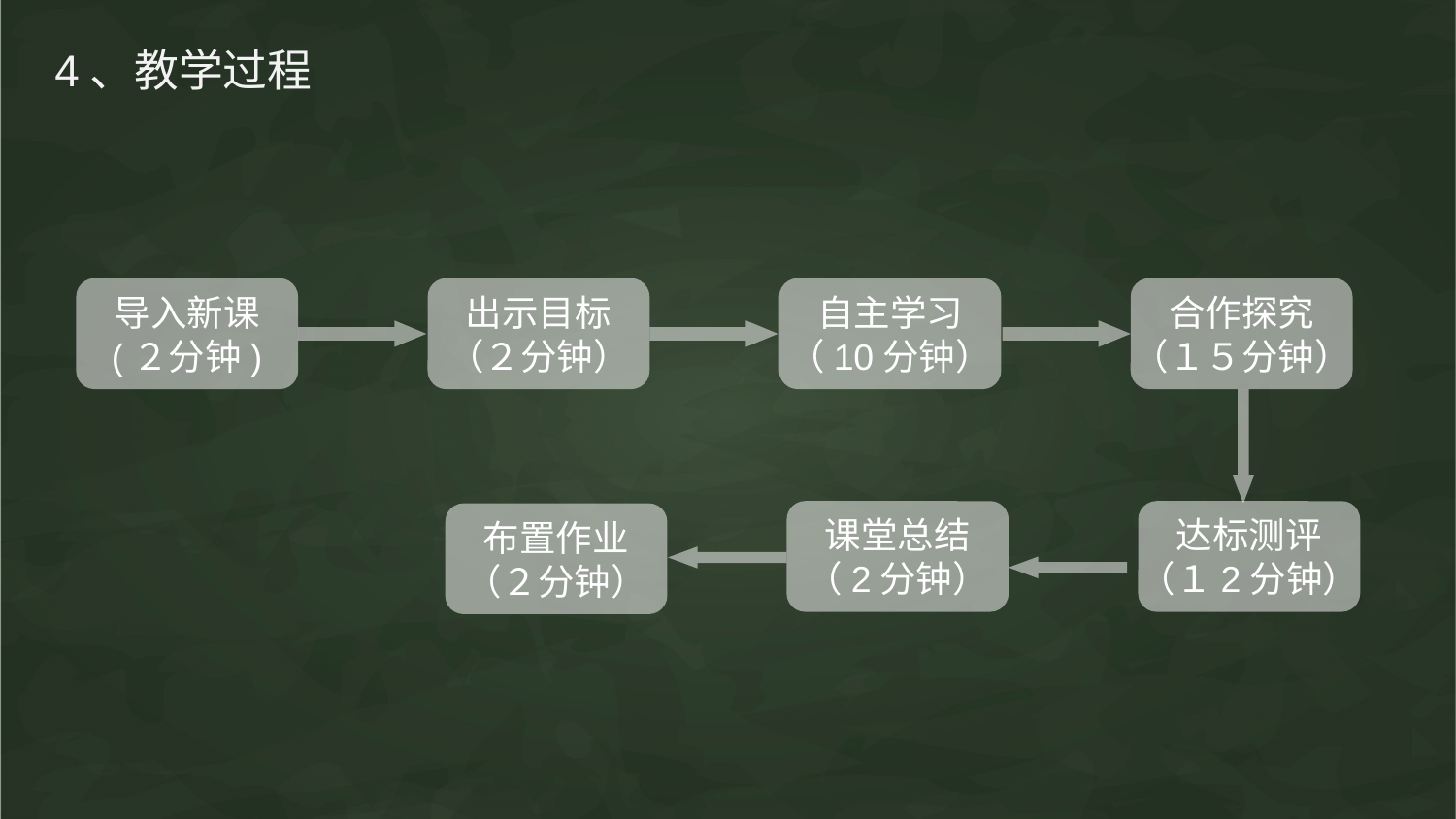

4、教学过程
导入新课
(２分钟)
出示目标
（２分钟）
自主学习
（10分钟）
合作探究
（１５分钟）

课堂总结
（2分钟）
达标测评
（１2分钟）
布置作业
（２分钟）